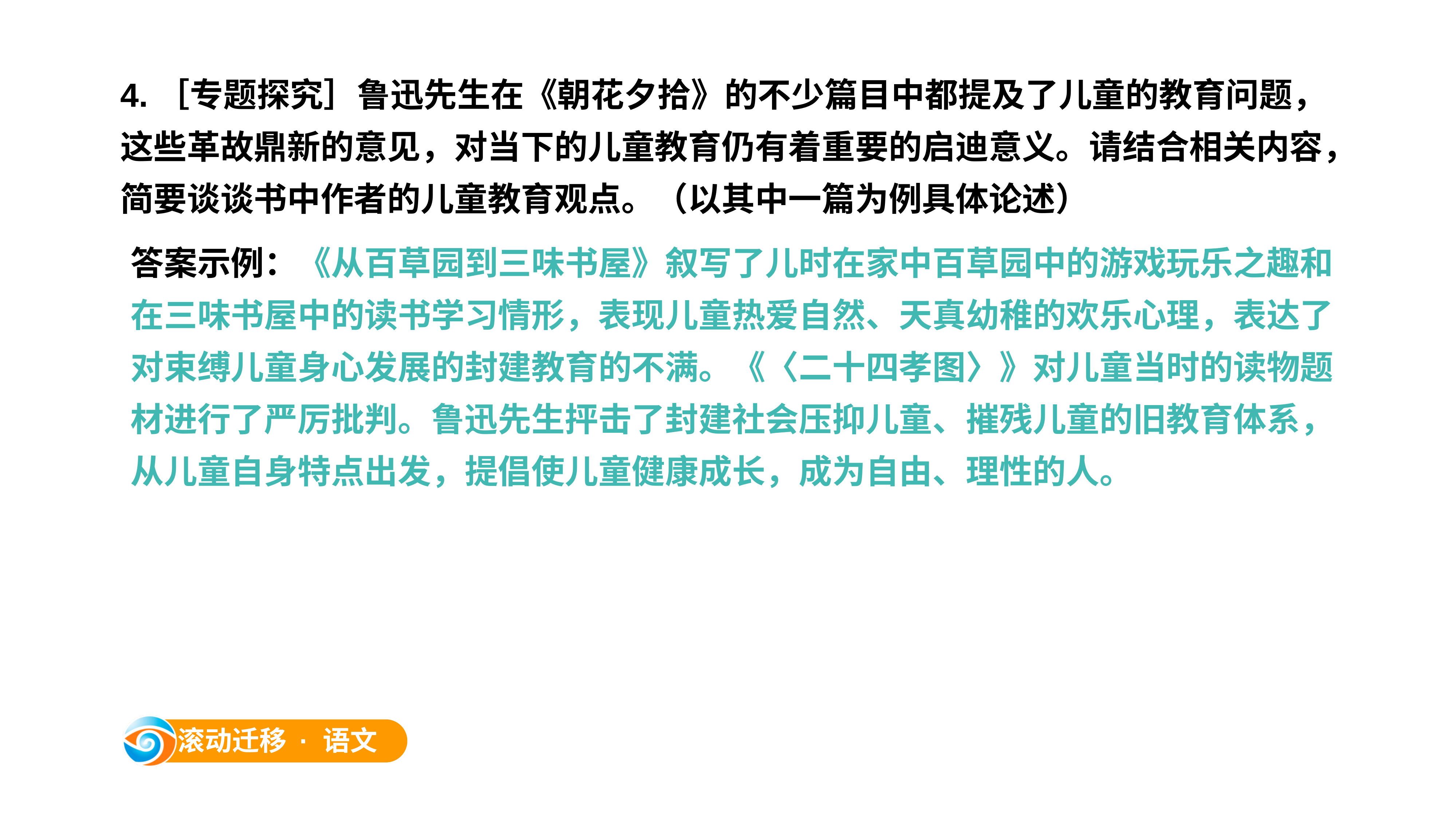

4.［专题探究］鲁迅先生在《朝花夕拾》的不少篇目中都提及了儿童的教育问题，这些革故鼎新的意见，对当下的儿童教育仍有着重要的启迪意义。请结合相关内容，简要谈谈书中作者的儿童教育观点。（以其中一篇为例具体论述）
答案示例：《从百草园到三味书屋》叙写了儿时在家中百草园中的游戏玩乐之趣和在三味书屋中的读书学习情形，表现儿童热爱自然、天真幼稚的欢乐心理，表达了对束缚儿童身心发展的封建教育的不满。《〈二十四孝图〉》对儿童当时的读物题材进行了严厉批判。鲁迅先生抨击了封建社会压抑儿童、摧残儿童的旧教育体系，从儿童自身特点出发，提倡使儿童健康成长，成为自由、理性的人。